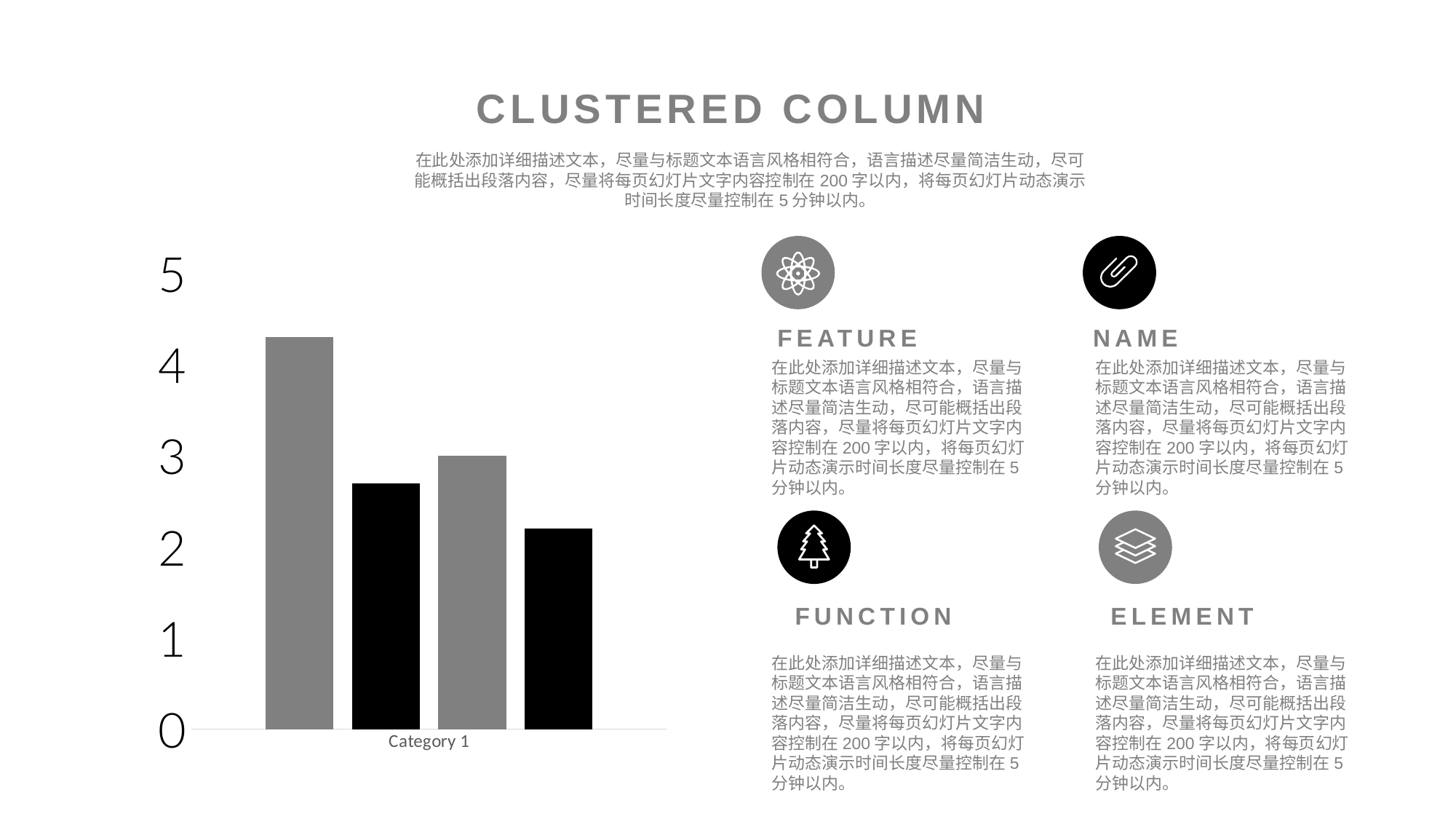

CLUSTERED COLUMN
在此处添加详细描述文本，尽量与标题文本语言风格相符合，语言描述尽量简洁生动，尽可能概括出段落内容，尽量将每页幻灯片文字内容控制在200字以内，将每页幻灯片动态演示时间长度尽量控制在5分钟以内。

### Chart

| Category | Series 1 | Series 2 | Series 3 | Series 4 |
|---|---|---|---|---|
| Category 1 | 4.3 | 2.7 | 3.0 | 2.2 |

FEATURE
NAME
在此处添加详细描述文本，尽量与标题文本语言风格相符合，语言描述尽量简洁生动，尽可能概括出段落内容，尽量将每页幻灯片文字内容控制在200字以内，将每页幻灯片动态演示时间长度尽量控制在5分钟以内。
在此处添加详细描述文本，尽量与标题文本语言风格相符合，语言描述尽量简洁生动，尽可能概括出段落内容，尽量将每页幻灯片文字内容控制在200字以内，将每页幻灯片动态演示时间长度尽量控制在5分钟以内。

FUNCTION
ELEMENT
在此处添加详细描述文本，尽量与标题文本语言风格相符合，语言描述尽量简洁生动，尽可能概括出段落内容，尽量将每页幻灯片文字内容控制在200字以内，将每页幻灯片动态演示时间长度尽量控制在5分钟以内。
在此处添加详细描述文本，尽量与标题文本语言风格相符合，语言描述尽量简洁生动，尽可能概括出段落内容，尽量将每页幻灯片文字内容控制在200字以内，将每页幻灯片动态演示时间长度尽量控制在5分钟以内。